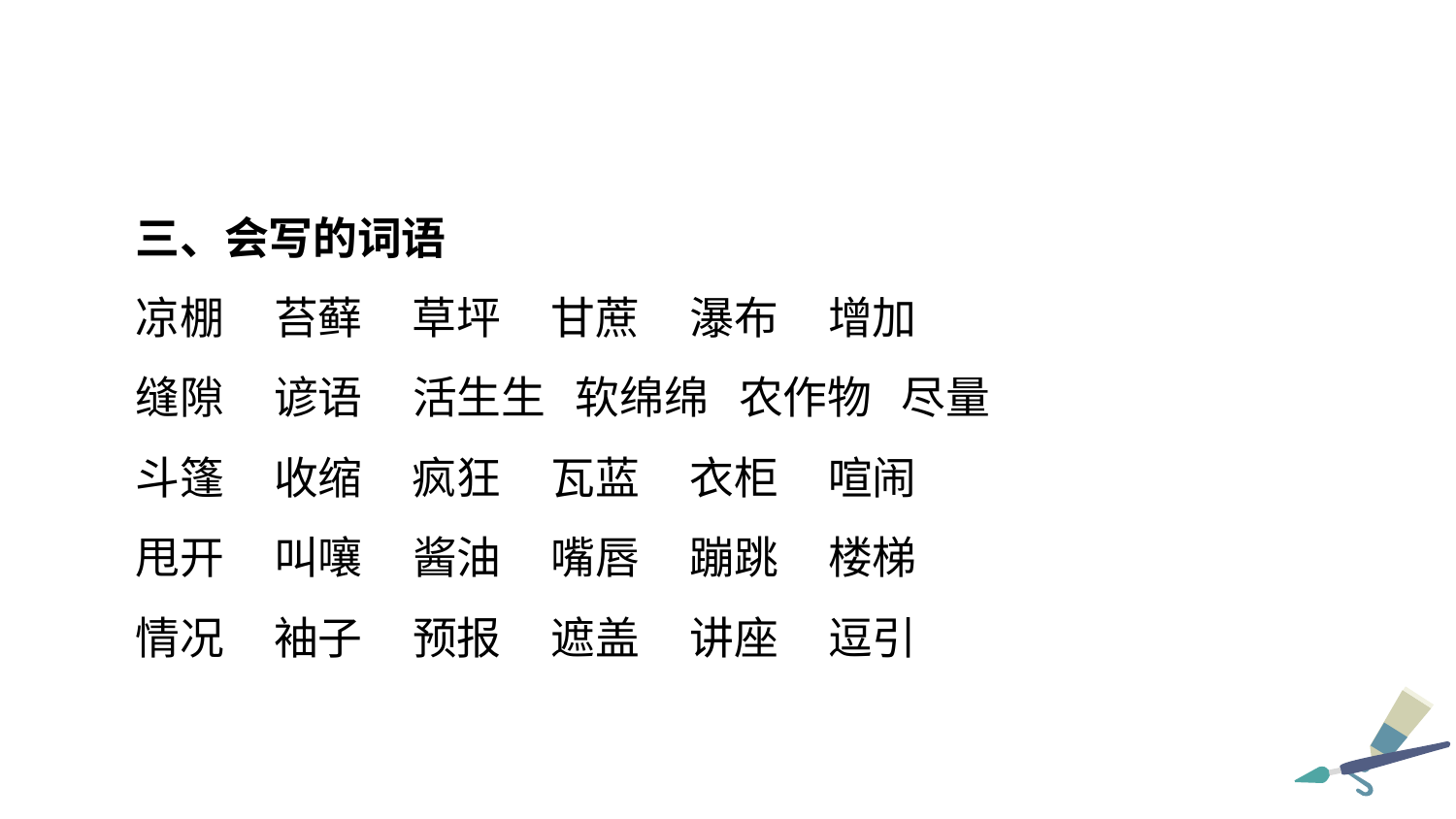

三、会写的词语
凉棚     苔藓     草坪     甘蔗     瀑布     增加
缝隙     谚语     活生生   软绵绵   农作物   尽量
斗篷     收缩     疯狂     瓦蓝     衣柜     喧闹
甩开     叫嚷     酱油     嘴唇     蹦跳     楼梯
情况     袖子     预报     遮盖     讲座     逗引